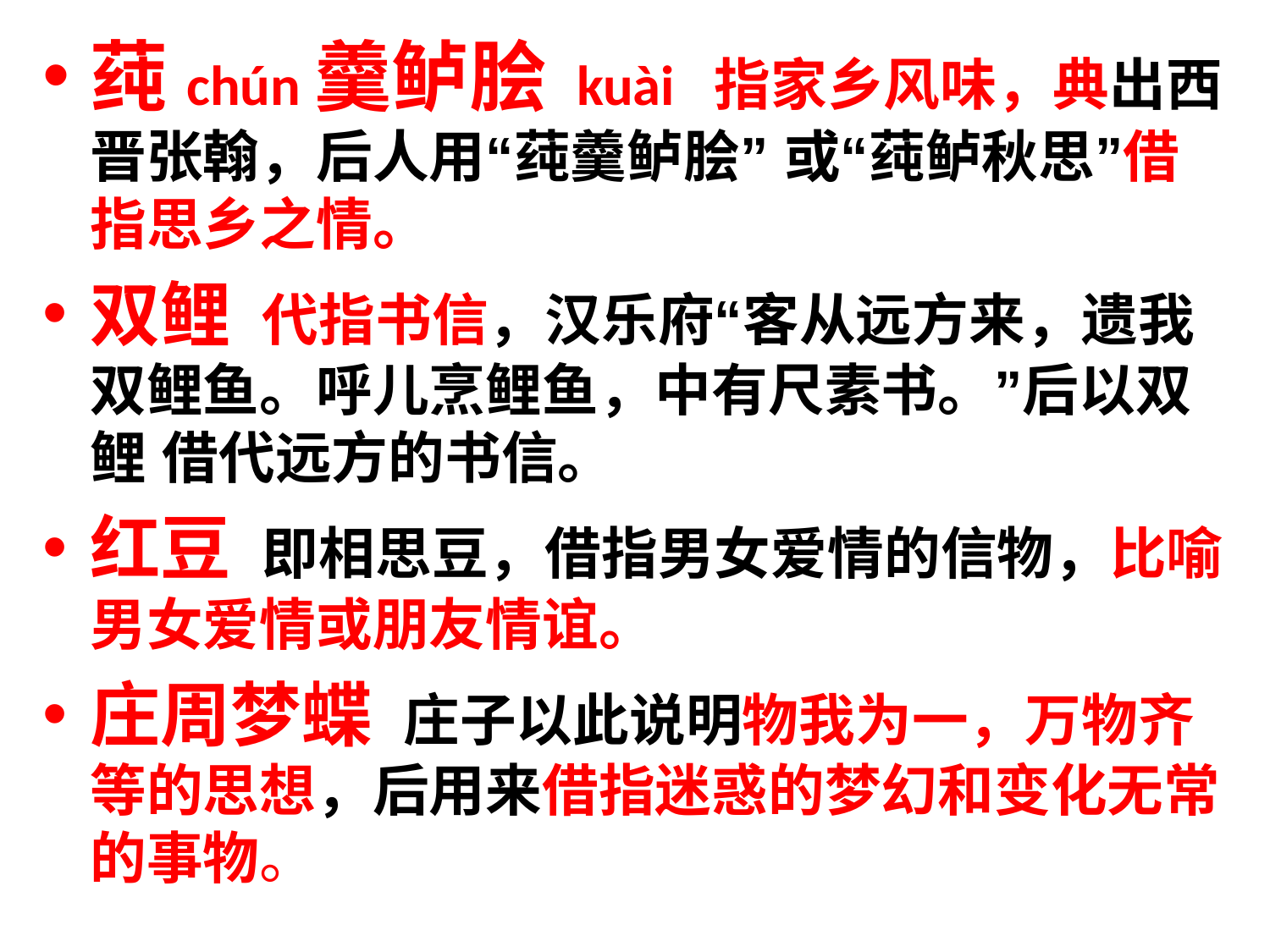

莼chún羹鲈脍 kuài  指家乡风味，典出西晋张翰，后人用“莼羹鲈脍” 或“莼鲈秋思”借指思乡之情。
双鲤  代指书信，汉乐府“客从远方来，遗我双鲤鱼。呼儿烹鲤鱼，中有尺素书。”后以双鲤 借代远方的书信。
红豆  即相思豆，借指男女爱情的信物，比喻男女爱情或朋友情谊。
庄周梦蝶  庄子以此说明物我为一，万物齐等的思想，后用来借指迷惑的梦幻和变化无常的事物。

#